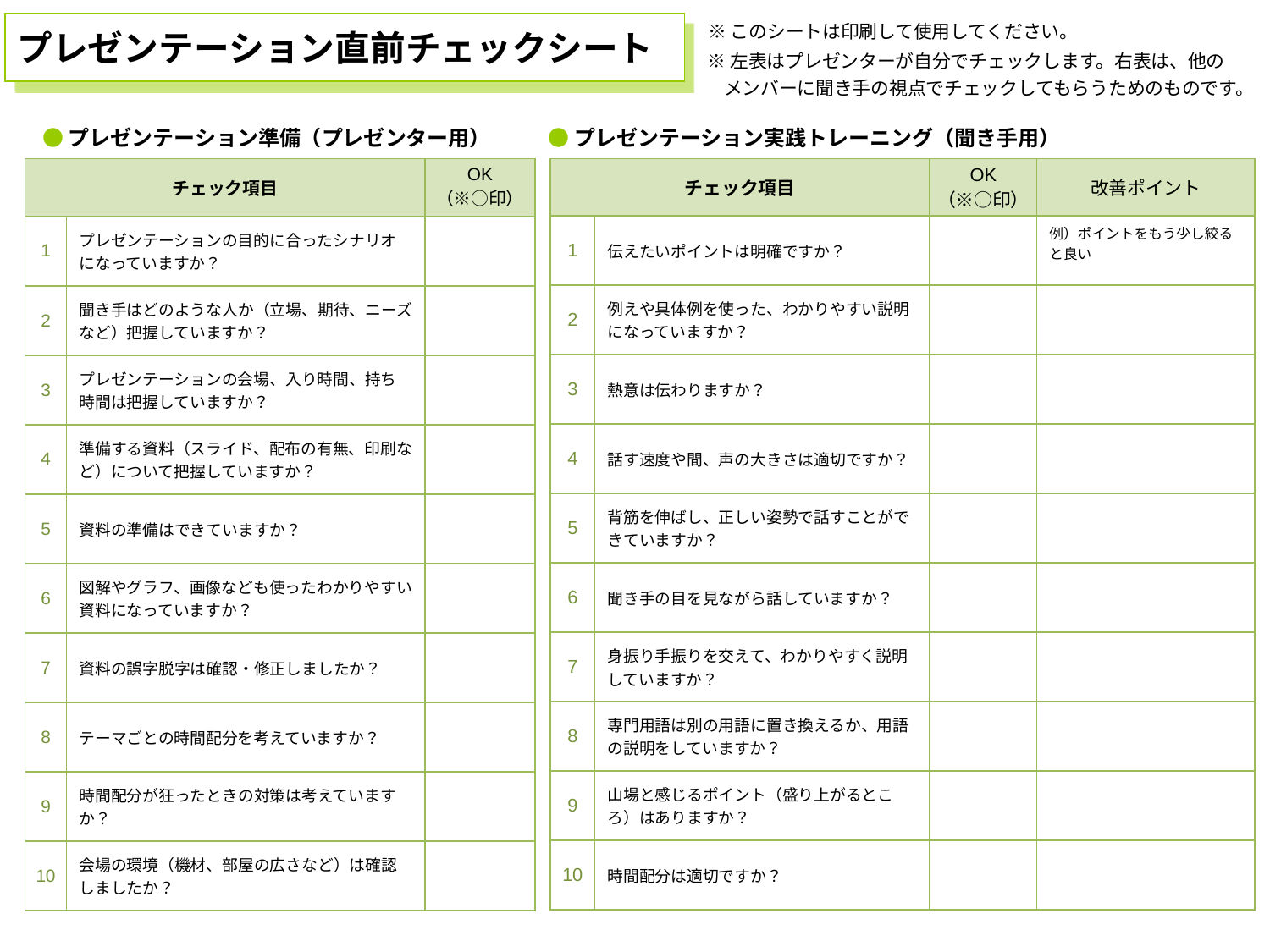

プレゼンテーション直前チェックシート
※このシートは印刷して使用してください。
※左表はプレゼンターが自分でチェックします。右表は、他の
   メンバーに聞き手の視点でチェックしてもらうためのものです。
●プレゼンテーション準備（プレゼンター用）
●プレゼンテーション実践トレーニング（聞き手用）
| チェック項目 |  | OK （※○印） |
| --- | --- | --- |
| 1 | プレゼンテーションの目的に合ったシナリオになっていますか？ |  |
| 2 | 聞き手はどのような人か（立場、期待、ニーズなど）把握していますか？ |  |
| 3 | プレゼンテーションの会場、入り時間、持ち時間は把握していますか？ |  |
| 4 | 準備する資料（スライド、配布の有無、印刷など）について把握していますか？ |  |
| 5 | 資料の準備はできていますか？ |  |
| 6 | 図解やグラフ、画像なども使ったわかりやすい資料になっていますか？ |  |
| 7 | 資料の誤字脱字は確認・修正しましたか？ |  |
| 8 | テーマごとの時間配分を考えていますか？ |  |
| 9 | 時間配分が狂ったときの対策は考えていますか？ |  |
| 10 | 会場の環境（機材、部屋の広さなど）は確認しましたか？ |  |
| チェック項目 |  | OK （※○印） | 改善ポイント |
| --- | --- | --- | --- |
| 1 | 伝えたいポイントは明確ですか？ |  | 例）ポイントをもう少し絞ると良い |
| 2 | 例えや具体例を使った、わかりやすい説明になっていますか？ |  |  |
| 3 | 熱意は伝わりますか？ |  |  |
| 4 | 話す速度や間、声の大きさは適切ですか？ |  |  |
| 5 | 背筋を伸ばし、正しい姿勢で話すことができていますか？ |  |  |
| 6 | 聞き手の目を見ながら話していますか？ |  |  |
| 7 | 身振り手振りを交えて、わかりやすく説明していますか？ |  |  |
| 8 | 専門用語は別の用語に置き換えるか、用語の説明をしていますか？ |  |  |
| 9 | 山場と感じるポイント（盛り上がるところ）はありますか？ |  |  |
| 10 | 時間配分は適切ですか？ |  |  |